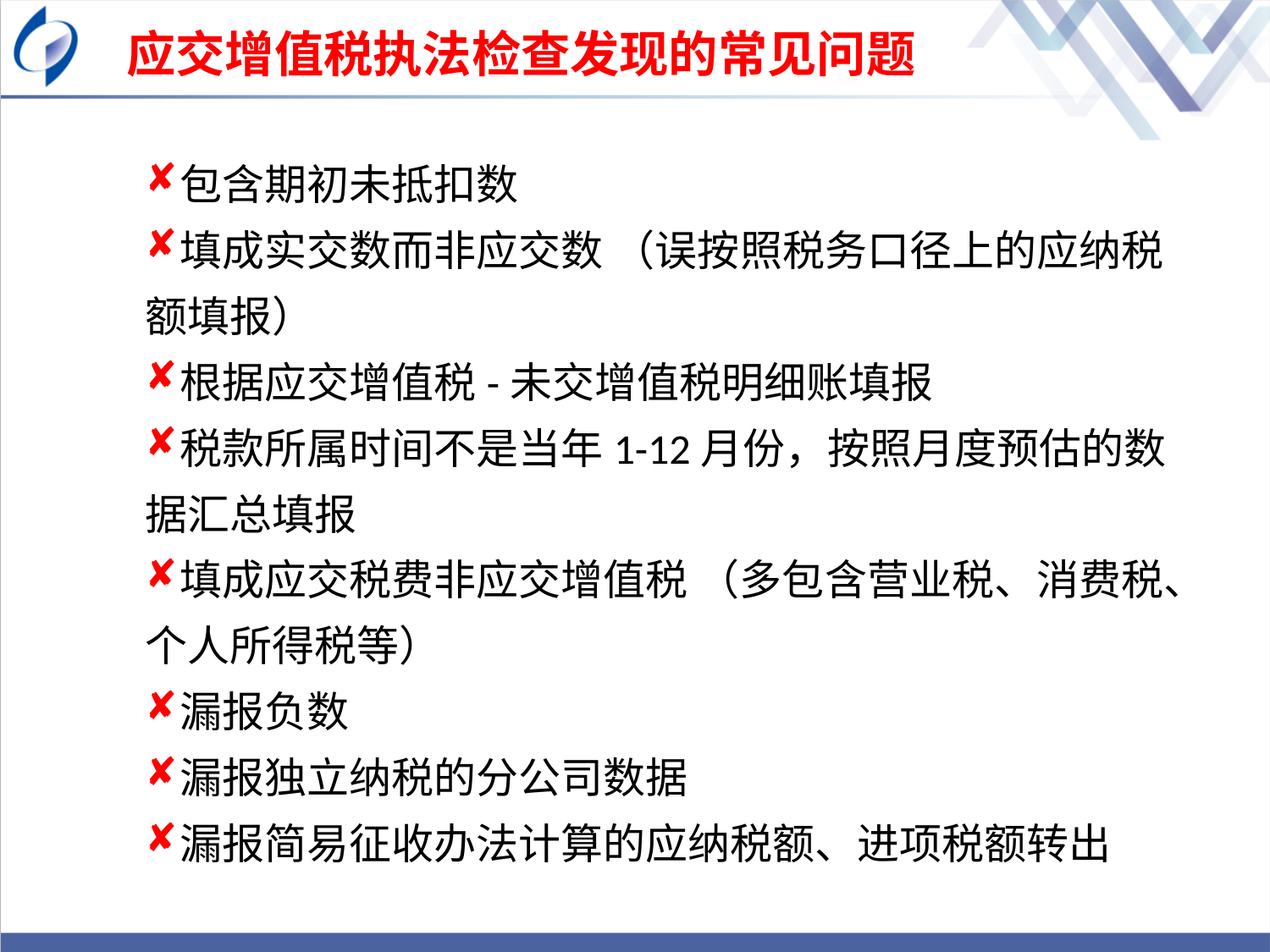

应交增值税执法检查发现的常见问题
包含期初未抵扣数
填成实交数而非应交数 （误按照税务口径上的应纳税额填报）
根据应交增值税-未交增值税明细账填报
税款所属时间不是当年1-12月份，按照月度预估的数据汇总填报
填成应交税费非应交增值税 （多包含营业税、消费税、个人所得税等）
漏报负数
漏报独立纳税的分公司数据
漏报简易征收办法计算的应纳税额、进项税额转出